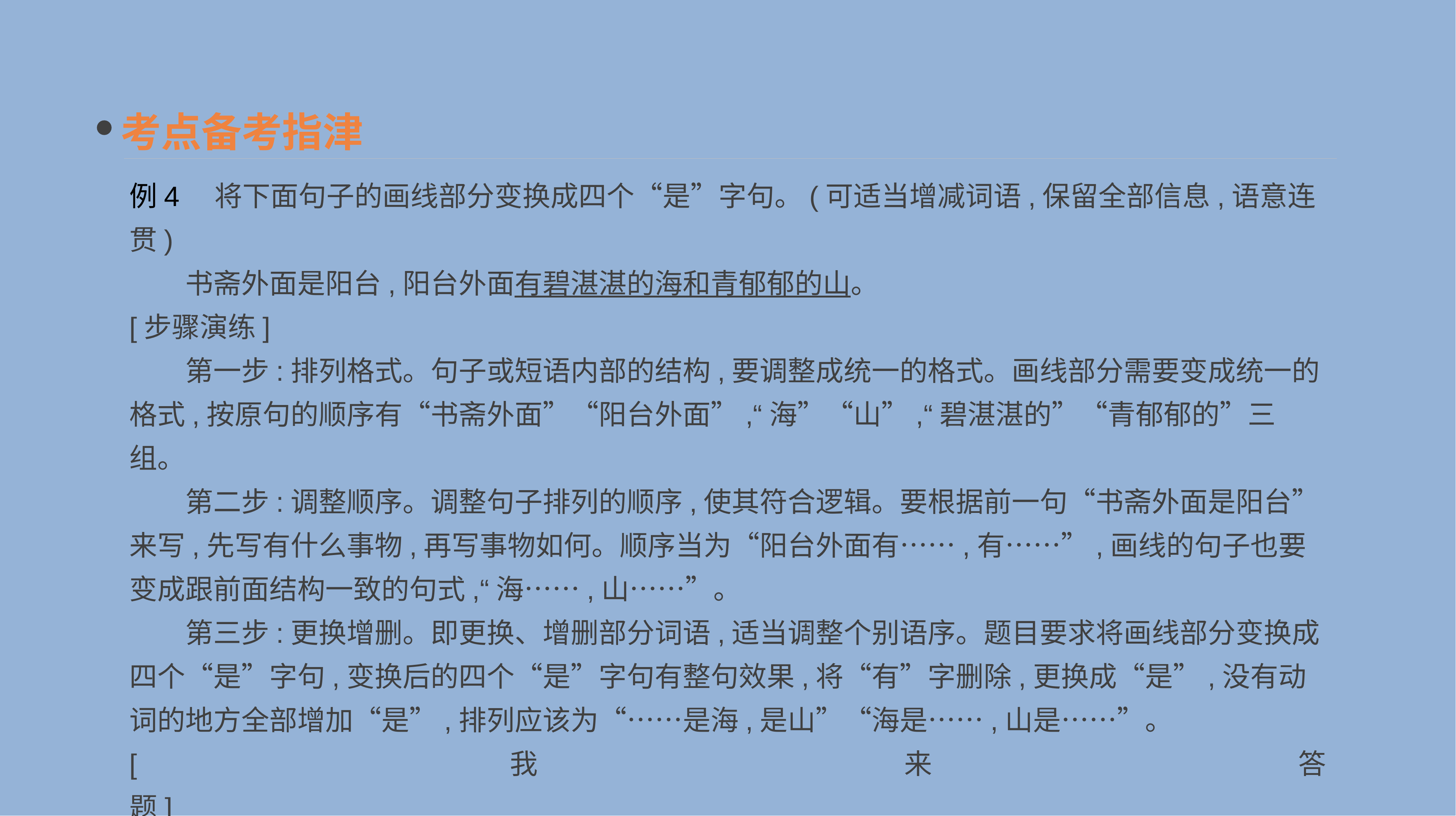

考点备考指津

例4　将下面句子的画线部分变换成四个“是”字句。(可适当增减词语,保留全部信息,语意连贯)
　　书斋外面是阳台,阳台外面有碧湛湛的海和青郁郁的山。
[步骤演练]
　　第一步:排列格式。句子或短语内部的结构,要调整成统一的格式。画线部分需要变成统一的格式,按原句的顺序有“书斋外面”“阳台外面”,“海”“山”,“碧湛湛的”“青郁郁的”三组。
　　第二步:调整顺序。调整句子排列的顺序,使其符合逻辑。要根据前一句“书斋外面是阳台”来写,先写有什么事物,再写事物如何。顺序当为“阳台外面有……,有……”,画线的句子也要变成跟前面结构一致的句式,“海……,山……”。
　　第三步:更换增删。即更换、增删部分词语,适当调整个别语序。题目要求将画线部分变换成四个“是”字句,变换后的四个“是”字句有整句效果,将“有”字删除,更换成“是”,没有动词的地方全部增加“是”,排列应该为“……是海,是山”“海是……,山是……”。
[我来答题]____________________________________________________________________________________
_______________________________________________________________________________________________